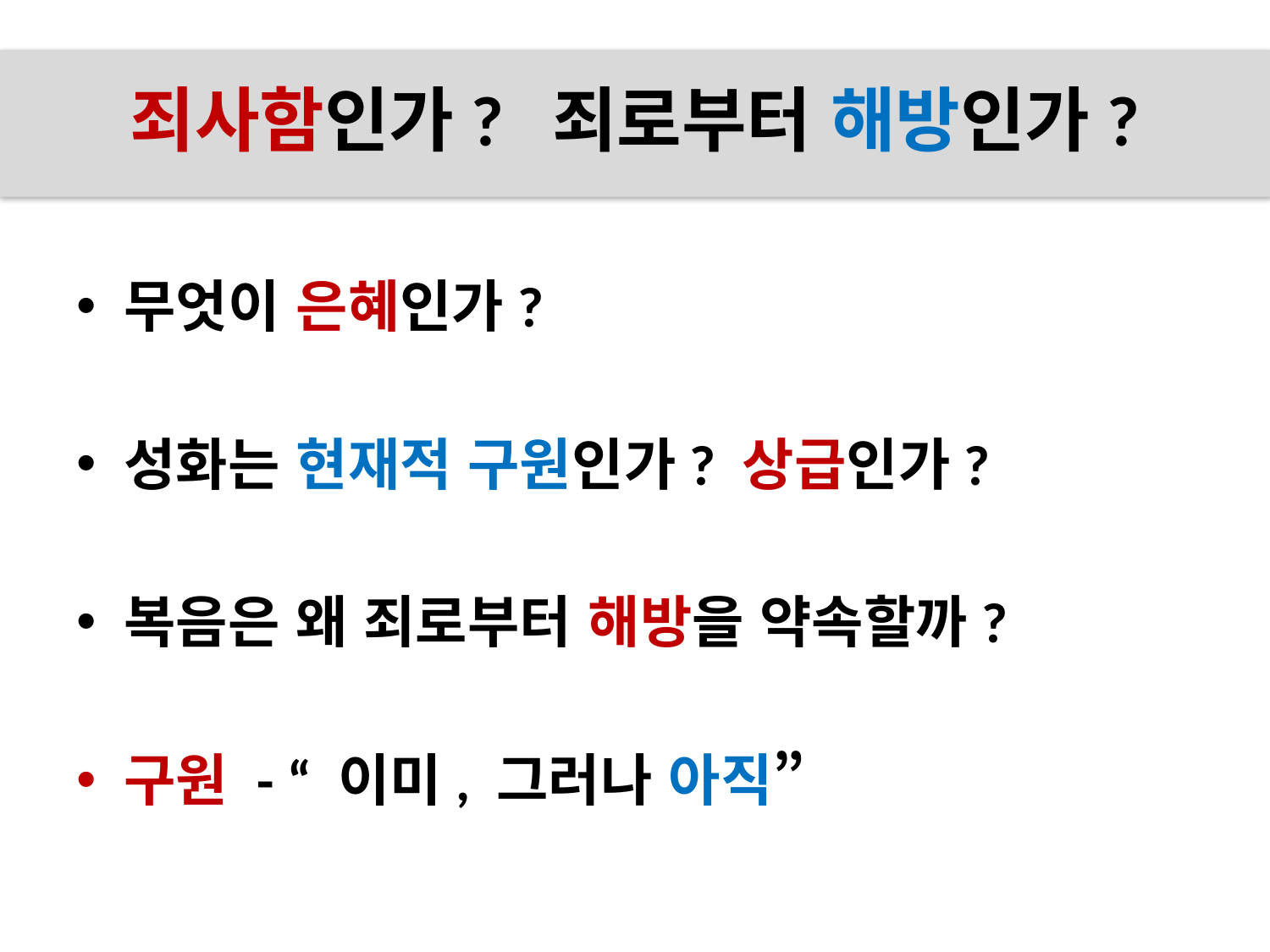

# 죄사함인가?  죄로부터 해방인가?

무엇이 은혜인가?

성화는 현재적 구원인가? 상급인가?

복음은 왜 죄로부터 해방을 약속할까?

구원 - “ 이미, 그러나 아직”